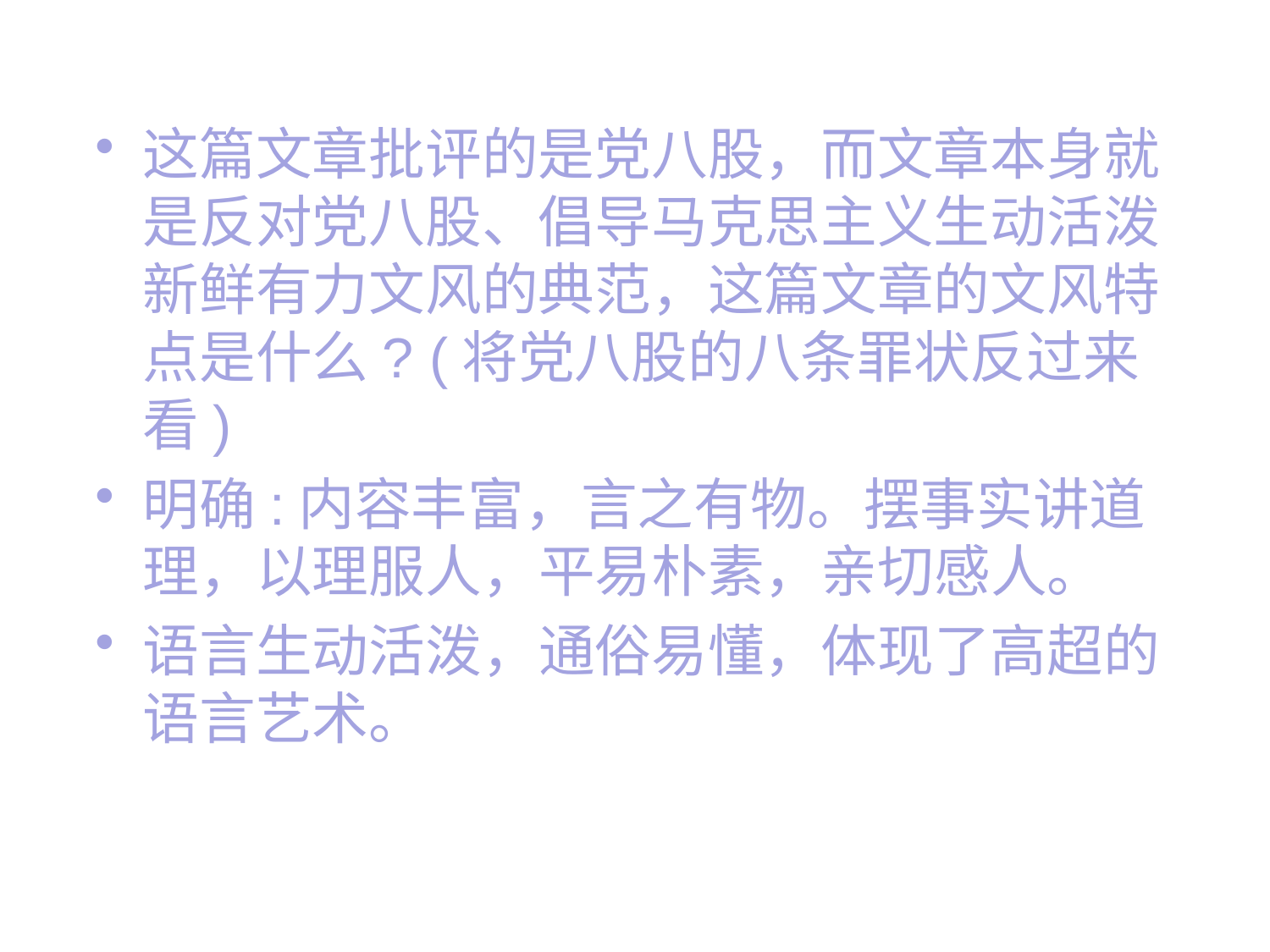

这篇文章批评的是党八股，而文章本身就是反对党八股、倡导马克思主义生动活泼新鲜有力文风的典范，这篇文章的文风特点是什么? (将党八股的八条罪状反过来看)
明确:内容丰富，言之有物。摆事实讲道理，以理服人，平易朴素，亲切感人。
语言生动活泼，通俗易懂，体现了高超的语言艺术。